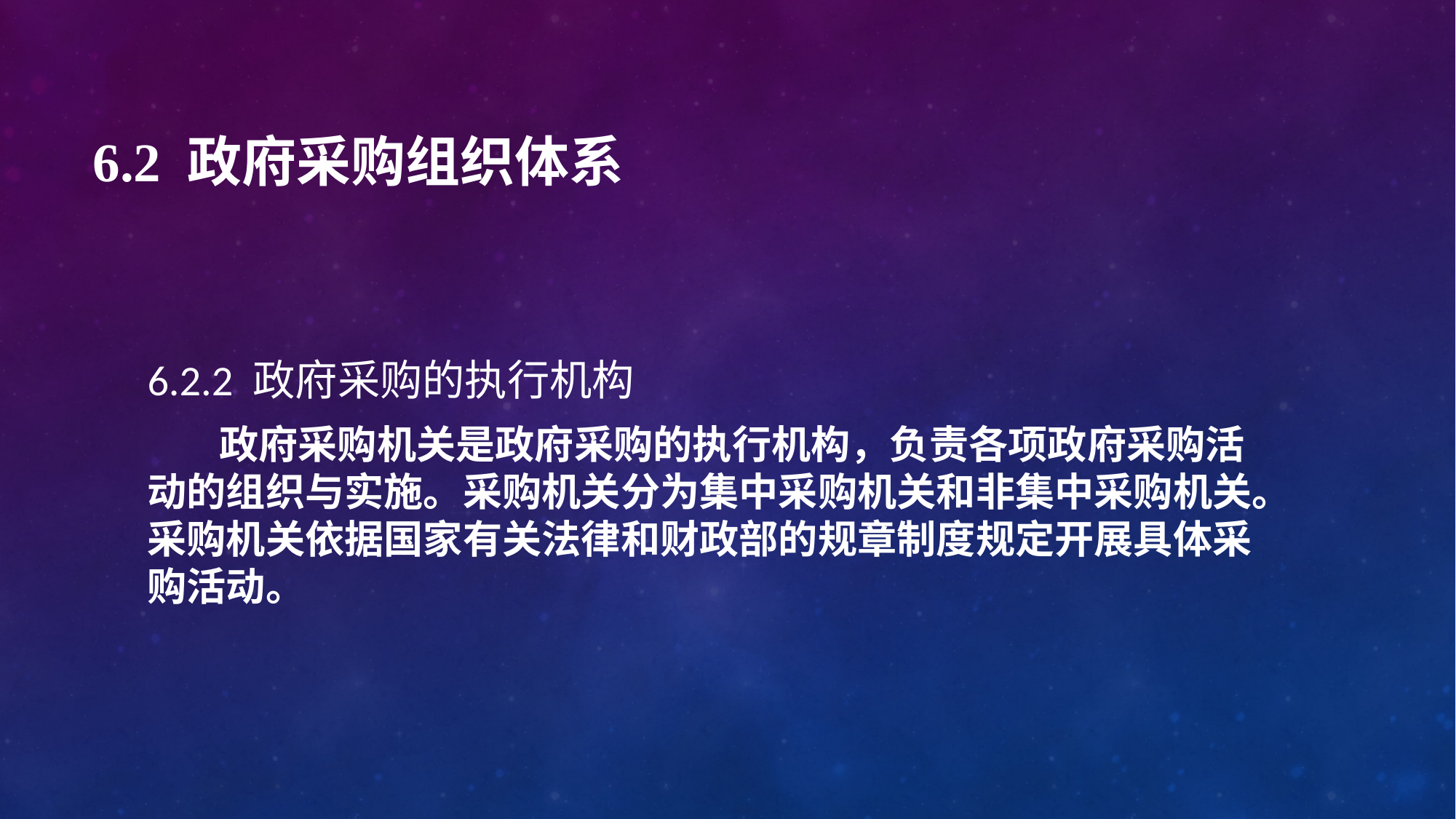

# 6.2 政府采购组织体系
6.2.2 政府采购的执行机构
       政府采购机关是政府采购的执行机构，负责各项政府采购活动的组织与实施。采购机关分为集中采购机关和非集中采购机关。采购机关依据国家有关法律和财政部的规章制度规定开展具体采购活动。